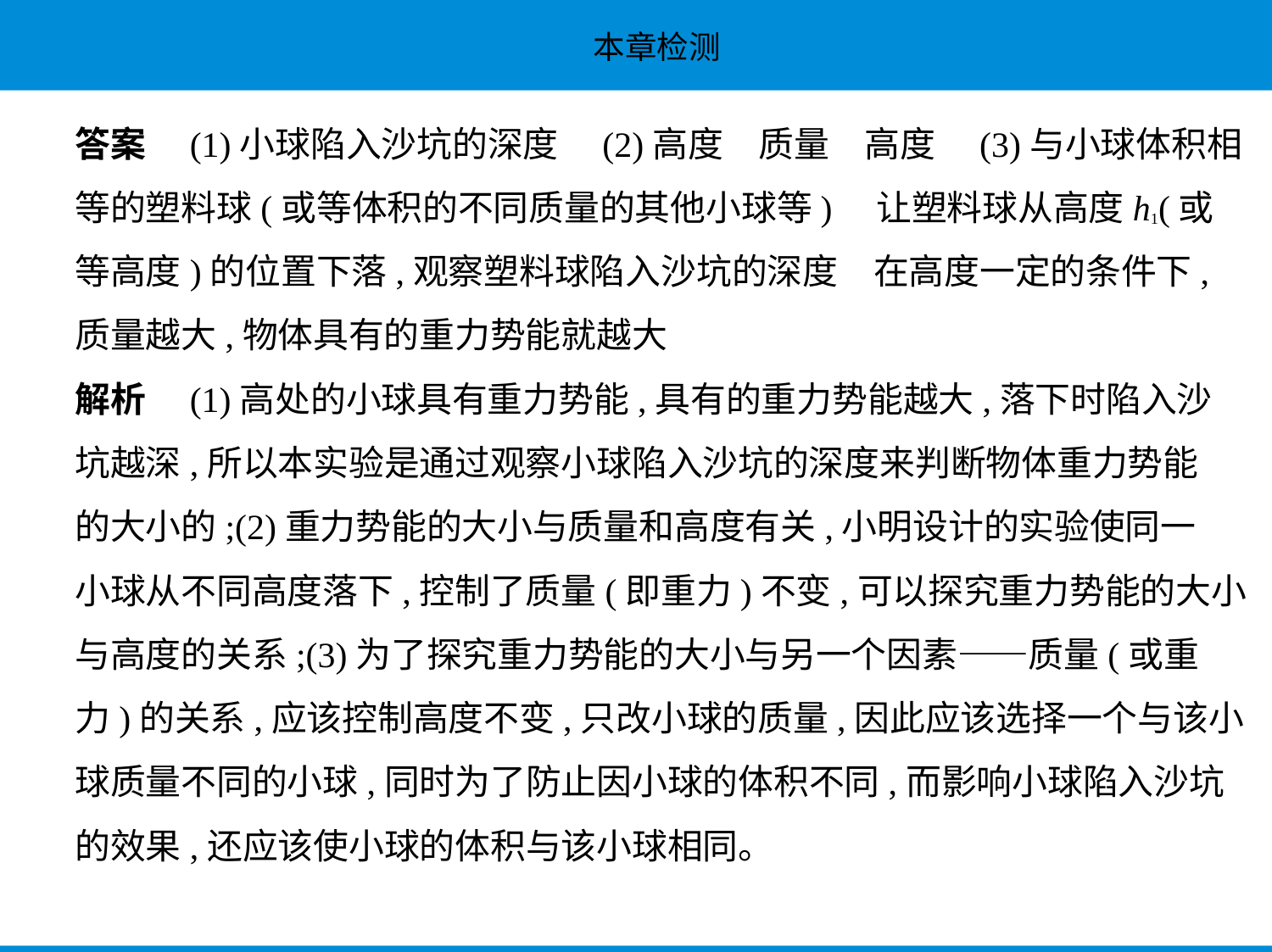

答案　(1)小球陷入沙坑的深度　(2)高度　质量　高度　(3)与小球体积相
等的塑料球(或等体积的不同质量的其他小球等)　让塑料球从高度h1(或
等高度)的位置下落,观察塑料球陷入沙坑的深度　在高度一定的条件下,
质量越大,物体具有的重力势能就越大
解析　(1)高处的小球具有重力势能,具有的重力势能越大,落下时陷入沙
坑越深,所以本实验是通过观察小球陷入沙坑的深度来判断物体重力势能
的大小的;(2)重力势能的大小与质量和高度有关,小明设计的实验使同一
小球从不同高度落下,控制了质量(即重力)不变,可以探究重力势能的大小
与高度的关系;(3)为了探究重力势能的大小与另一个因素——质量(或重
力)的关系,应该控制高度不变,只改小球的质量,因此应该选择一个与该小
球质量不同的小球,同时为了防止因小球的体积不同,而影响小球陷入沙坑
的效果,还应该使小球的体积与该小球相同。